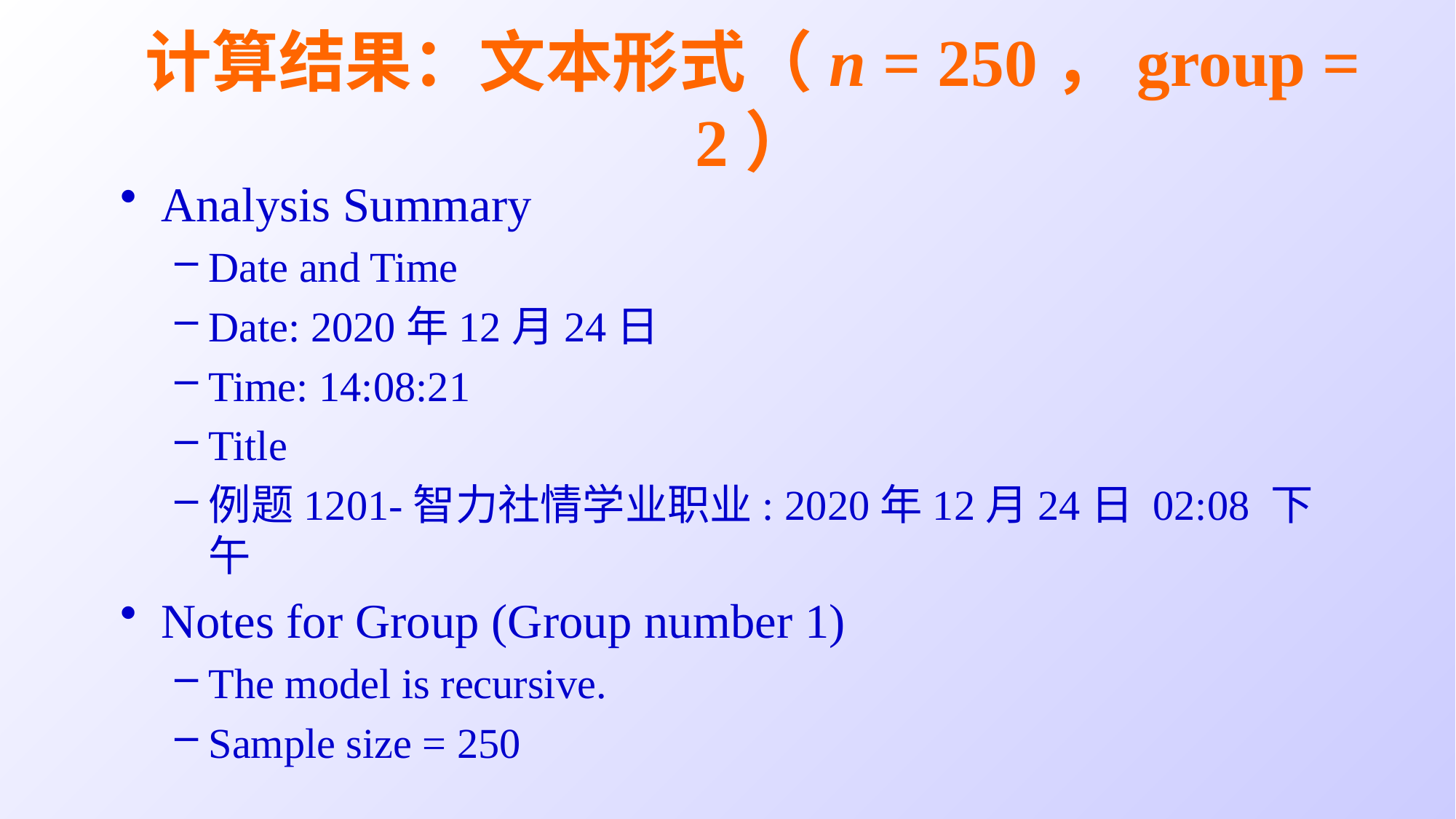

# 计算结果：文本形式（n = 250，group = 2）
Analysis Summary
Date and Time
Date: 2020年12月24日
Time: 14:08:21
Title
例题1201-智力社情学业职业: 2020年12月24日 02:08 下午
Notes for Group (Group number 1)
The model is recursive.
Sample size = 250